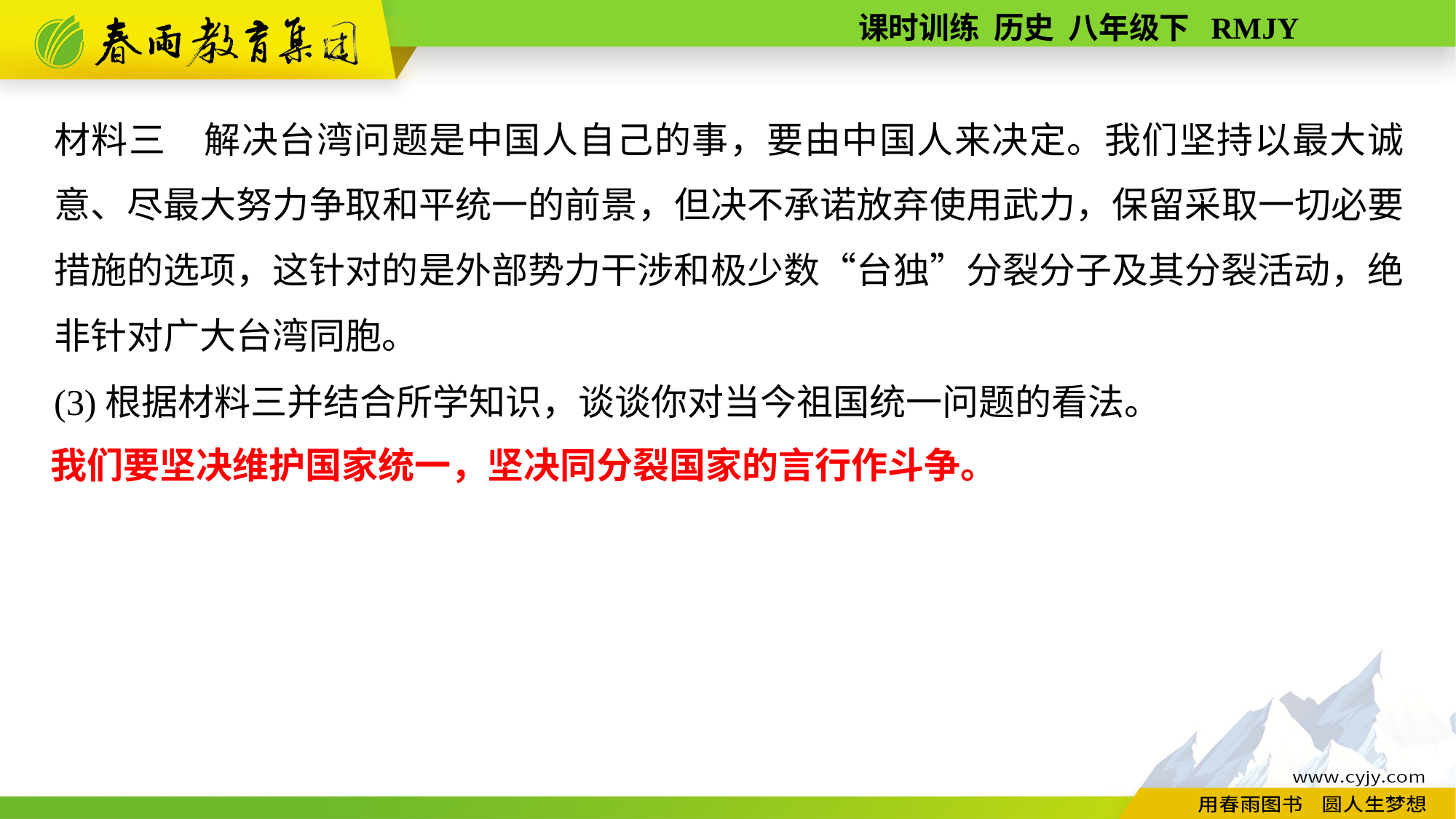

材料三　解决台湾问题是中国人自己的事，要由中国人来决定。我们坚持以最大诚意、尽最大努力争取和平统一的前景，但决不承诺放弃使用武力，保留采取一切必要措施的选项，这针对的是外部势力干涉和极少数“台独”分裂分子及其分裂活动，绝非针对广大台湾同胞。
(3)根据材料三并结合所学知识，谈谈你对当今祖国统一问题的看法。
我们要坚决维护国家统一，坚决同分裂国家的言行作斗争。